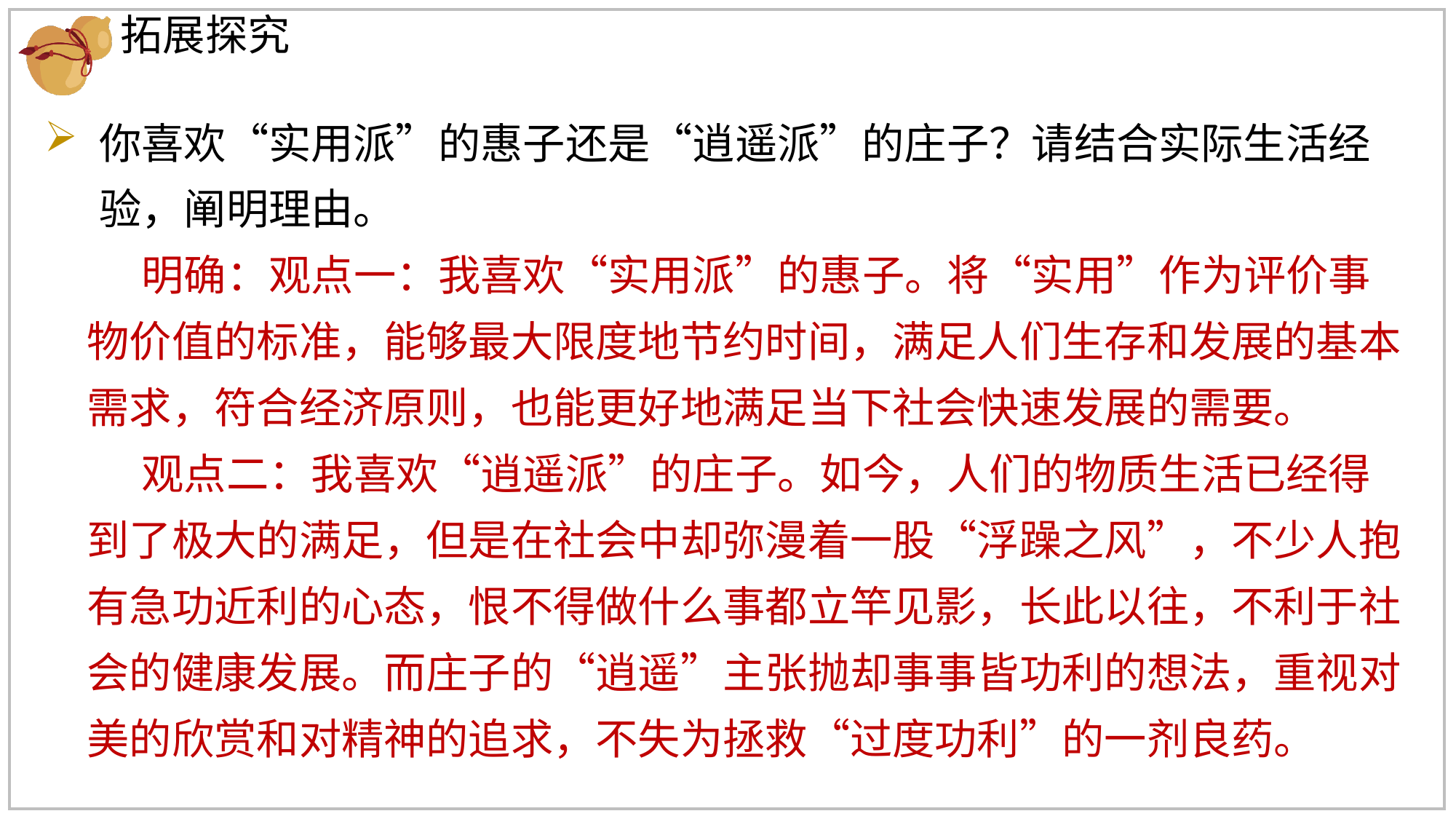

拓展探究
你喜欢“实用派”的惠子还是“逍遥派”的庄子？请结合实际生活经验，阐明理由。
明确：观点一：我喜欢“实用派”的惠子。将“实用”作为评价事物价值的标准，能够最大限度地节约时间，满足人们生存和发展的基本需求，符合经济原则，也能更好地满足当下社会快速发展的需要。
观点二：我喜欢“逍遥派”的庄子。如今，人们的物质生活已经得到了极大的满足，但是在社会中却弥漫着一股“浮躁之风”，不少人抱有急功近利的心态，恨不得做什么事都立竿见影，长此以往，不利于社会的健康发展。而庄子的“逍遥”主张抛却事事皆功利的想法，重视对美的欣赏和对精神的追求，不失为拯救“过度功利”的一剂良药。